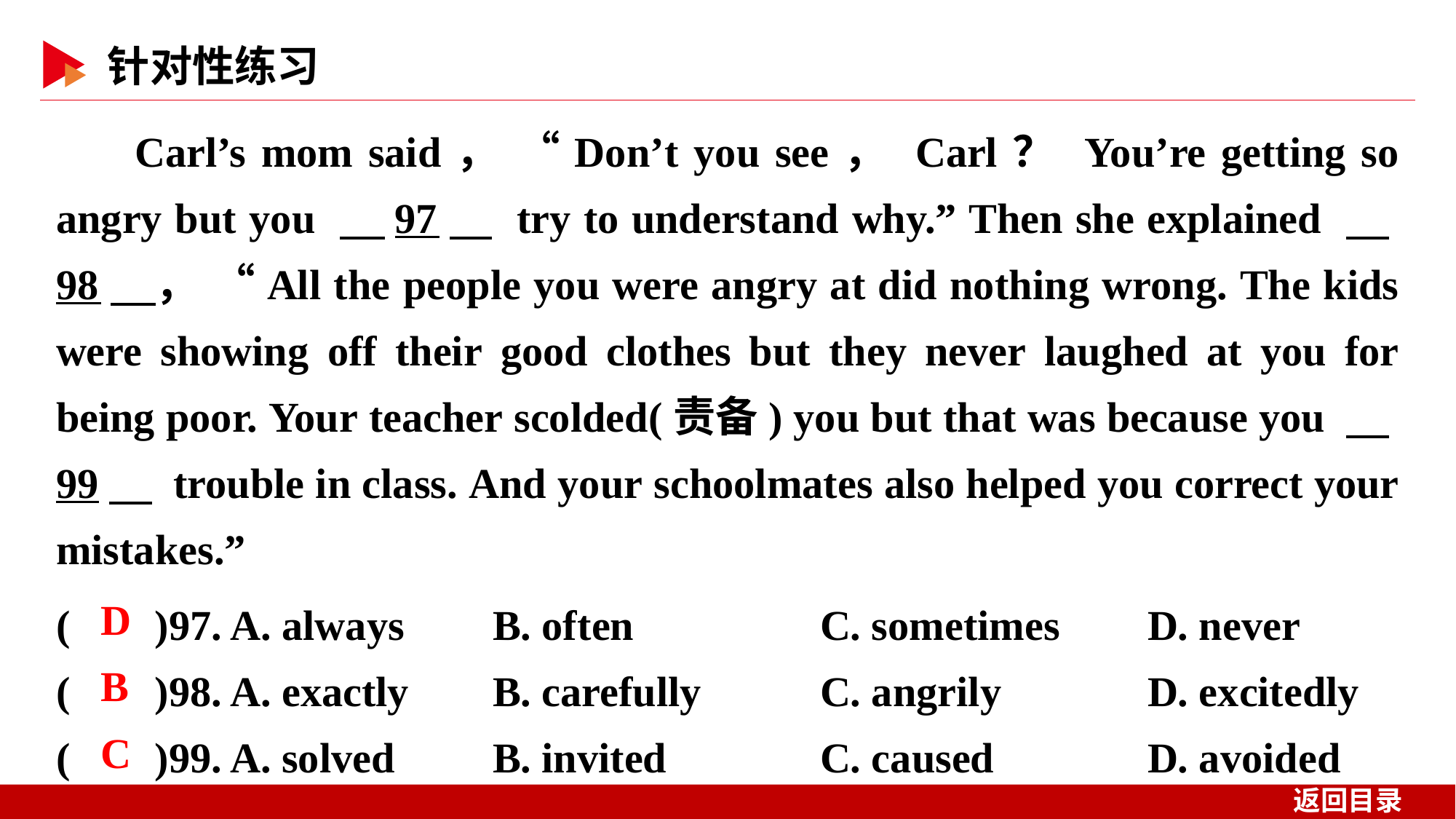

Carl’s mom said， “Don’t you see， Carl？ You’re getting so angry but you 　97　 try to understand why.” Then she explained 　98　， “All the people you were angry at did nothing wrong. The kids were showing off their good clothes but they never laughed at you for being poor. Your teacher scolded(责备) you but that was because you 　99　 trouble in class. And your schoolmates also helped you correct your mistakes.”
(        )97. A. always   	B. often		C. sometimes 	D. never
(        )98. A. exactly     	B. carefully		C. angrily        	D. excitedly
(        )99. A. solved    	B. invited		C. caused         	D. avoided
   D
   B
   C